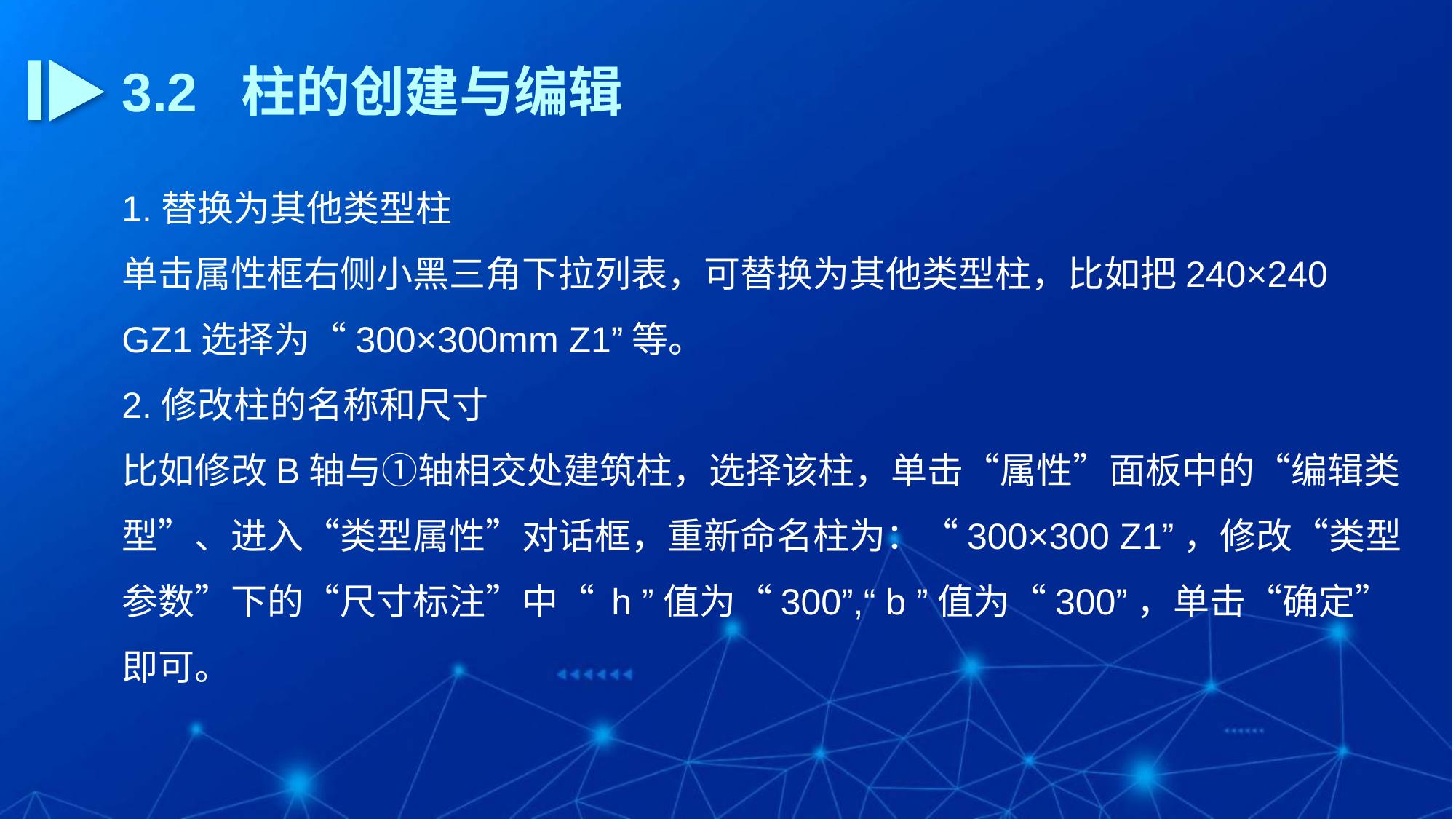

3.2  柱的创建与编辑

1.替换为其他类型柱
单击属性框右侧小黑三角下拉列表，可替换为其他类型柱，比如把240×240 GZ1选择为“300×300mm Z1”等。
2.修改柱的名称和尺寸
比如修改B轴与①轴相交处建筑柱，选择该柱，单击“属性”面板中的“编辑类型”、进入“类型属性”对话框，重新命名柱为：“300×300 Z1”，修改“类型参数”下的“尺寸标注”中“ h ”值为“300”,“ b ”值为“300”，单击“确定”即可。